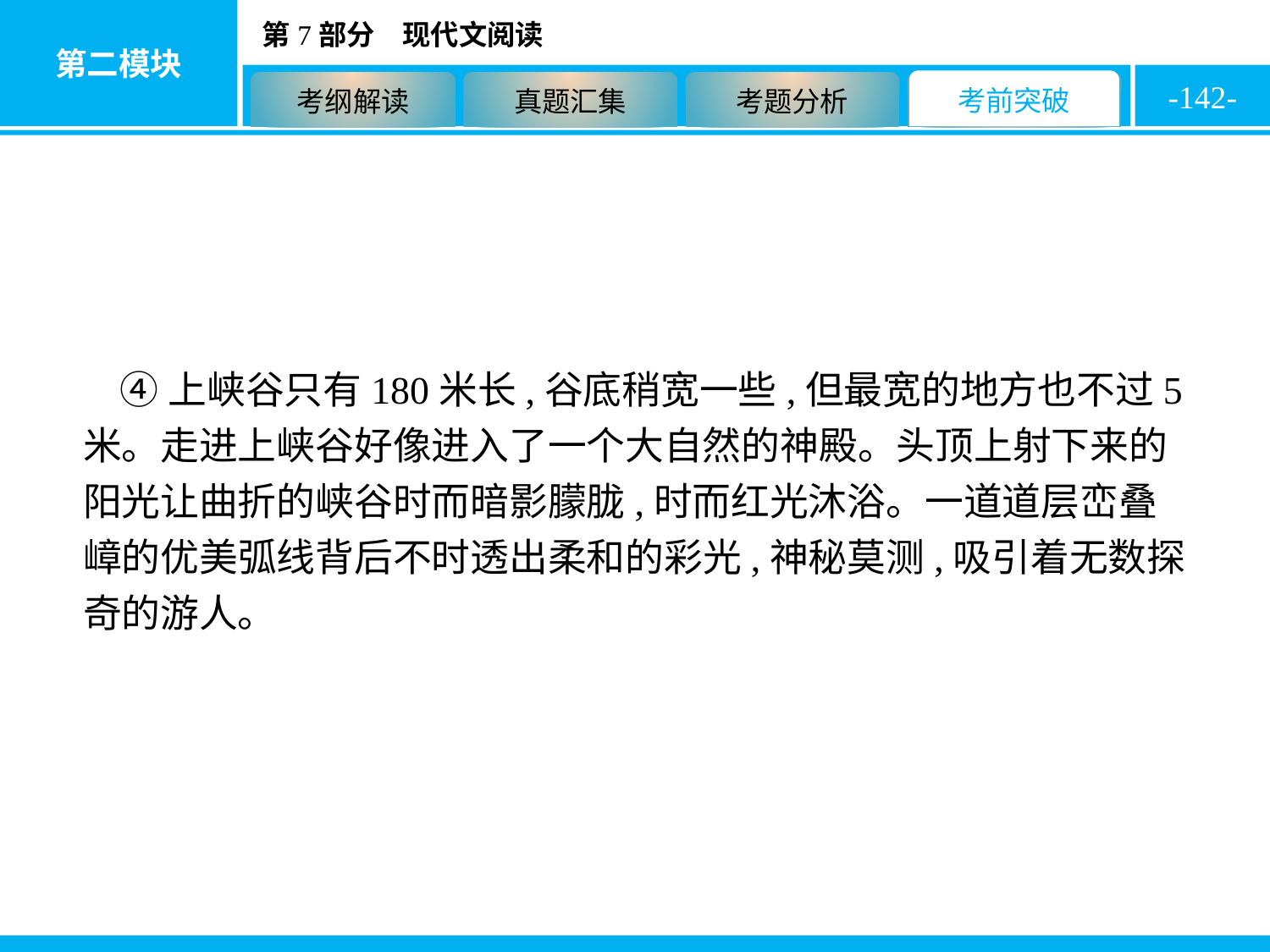

-142-
④上峡谷只有180米长,谷底稍宽一些,但最宽的地方也不过5米。走进上峡谷好像进入了一个大自然的神殿。头顶上射下来的阳光让曲折的峡谷时而暗影朦胧,时而红光沐浴。一道道层峦叠嶂的优美弧线背后不时透出柔和的彩光,神秘莫测,吸引着无数探奇的游人。